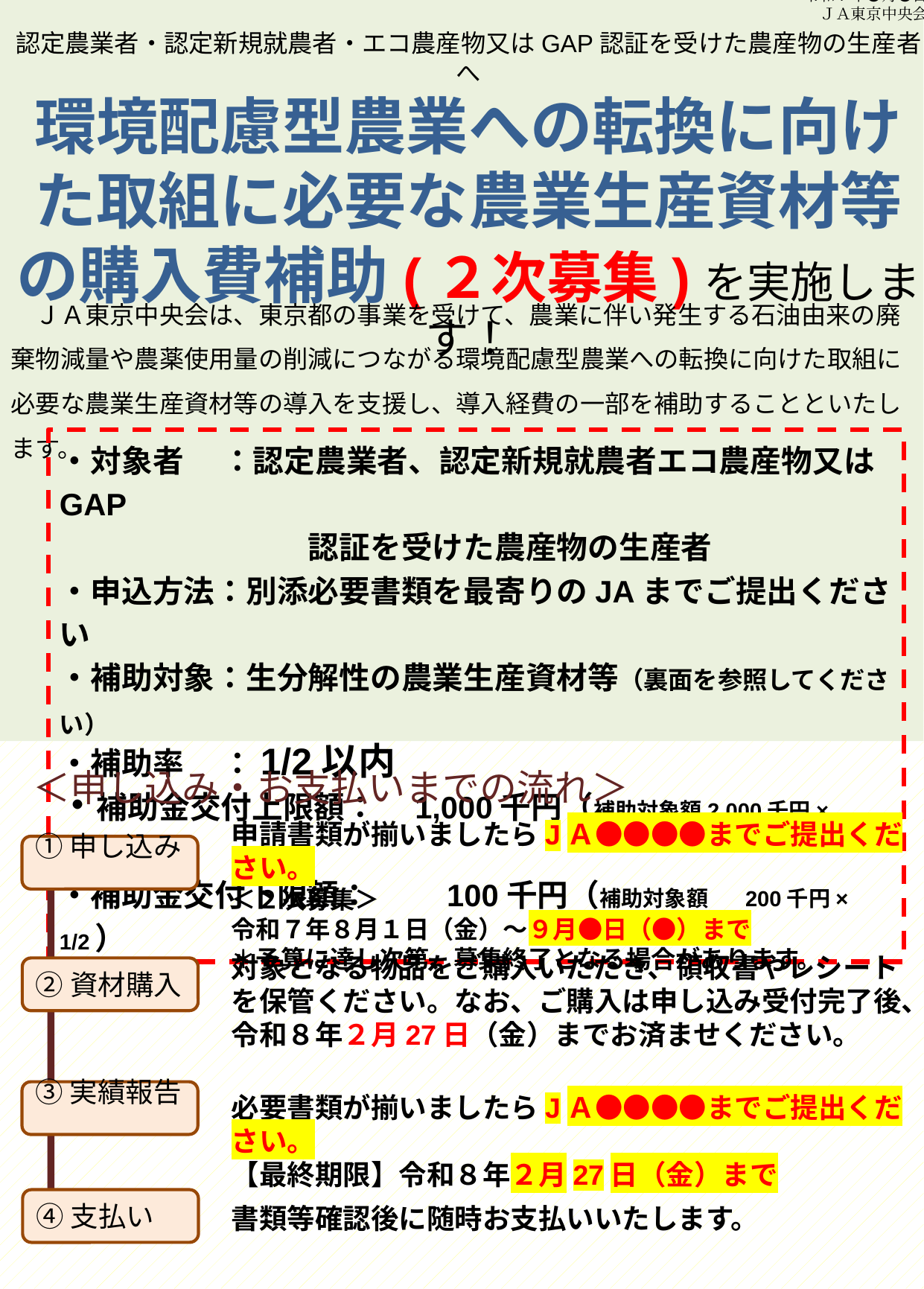

令和７年●月●日
ＪＡ東京中央会

認定農業者・認定新規就農者・エコ農産物又はGAP認証を受けた農産物の生産者へ
環境配慮型農業への転換に向けた取組に必要な農業生産資材等
の購入費補助(２次募集)を実施します！
　ＪＡ東京中央会は、東京都の事業を受けて、農業に伴い発生する石油由来の廃棄物減量や農薬使用量の削減につながる環境配慮型農業への転換に向けた取組に必要な農業生産資材等の導入を支援し、導入経費の一部を補助することといたします。
・対象者　 ：認定農業者、認定新規就農者エコ農産物又はGAP
　　　　　　　　認証を受けた農産物の生産者
・申込方法：別添必要書類を最寄りのJAまでご提出ください
・補助対象：生分解性の農業生産資材等（裏面を参照してください）
・補助率　 ：1/2以内
・補助金交付上限額：　1,000千円（補助対象額2,000千円× 1/2）
・補助金交付下限額：　　 100千円（補助対象額　  200千円× 1/2）
＜申し込み・お支払いまでの流れ＞
申請書類が揃いましたらJＡ●●●●までご提出ください。
＜２次募集＞
令和７年８月１日（金）～９月●日（●）まで
＊予算に達し次第、募集終了となる場合があります。
 ①申し込み
対象となる物品をご購入いただき、領収書やレシートを保管ください。なお、ご購入は申し込み受付完了後、
令和８年２月27日（金）までお済ませください。
 ②資材購入
 ③実績報告
必要書類が揃いましたらJＡ●●●●までご提出ください。
【最終期限】令和８年２月27日（金）まで
 ④支払い
書類等確認後に随時お支払いいたします。